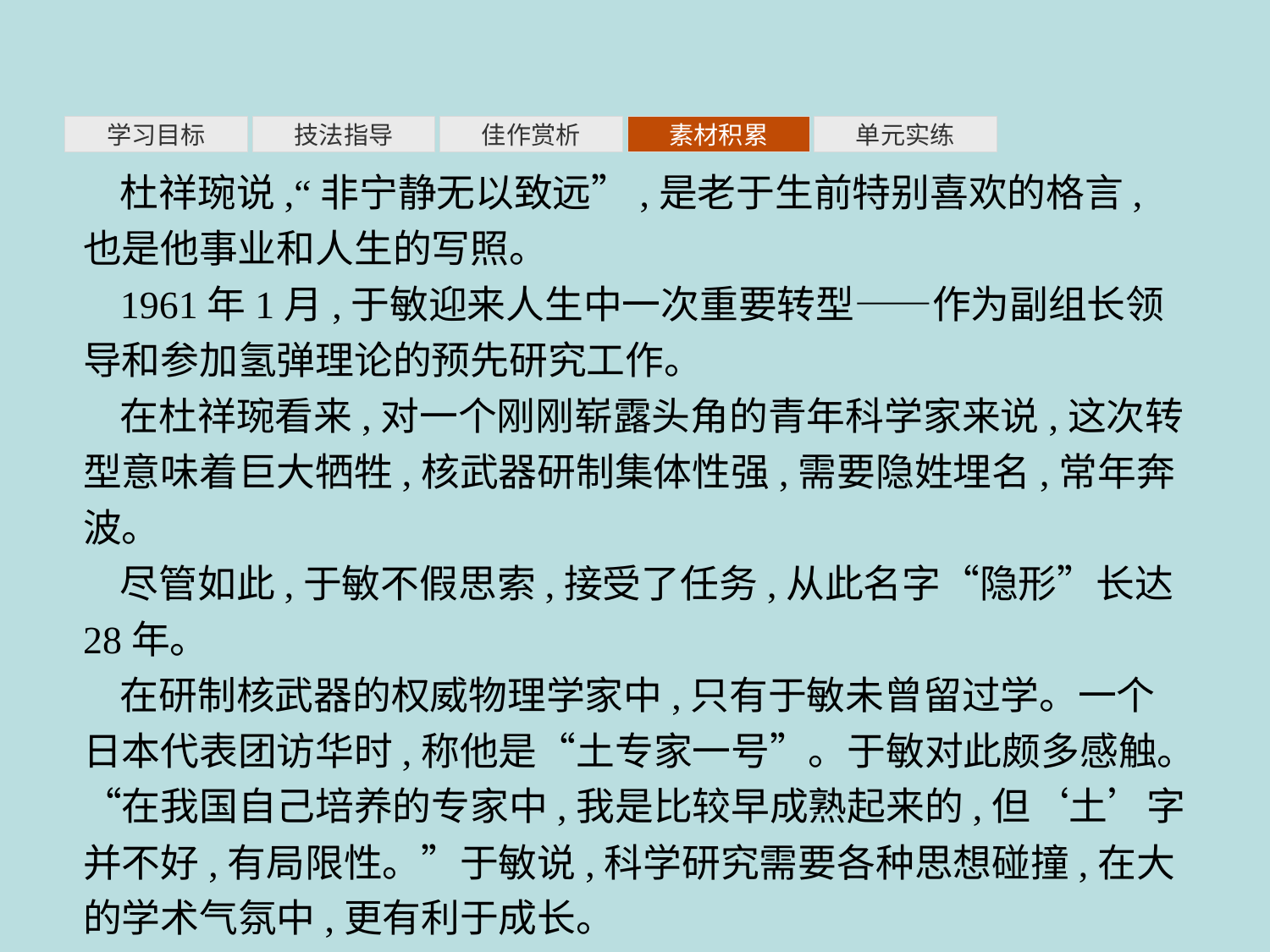

素材积累
学习目标
技法指导
佳作赏析
单元实练
杜祥琬说,“非宁静无以致远”,是老于生前特别喜欢的格言,也是他事业和人生的写照。
1961年1月,于敏迎来人生中一次重要转型——作为副组长领导和参加氢弹理论的预先研究工作。
在杜祥琬看来,对一个刚刚崭露头角的青年科学家来说,这次转型意味着巨大牺牲,核武器研制集体性强,需要隐姓埋名,常年奔波。
尽管如此,于敏不假思索,接受了任务,从此名字“隐形”长达28年。
在研制核武器的权威物理学家中,只有于敏未曾留过学。一个日本代表团访华时,称他是“土专家一号”。于敏对此颇多感触。“在我国自己培养的专家中,我是比较早成熟起来的,但‘土’字并不好,有局限性。”于敏说,科学研究需要各种思想碰撞,在大的学术气氛中,更有利于成长。